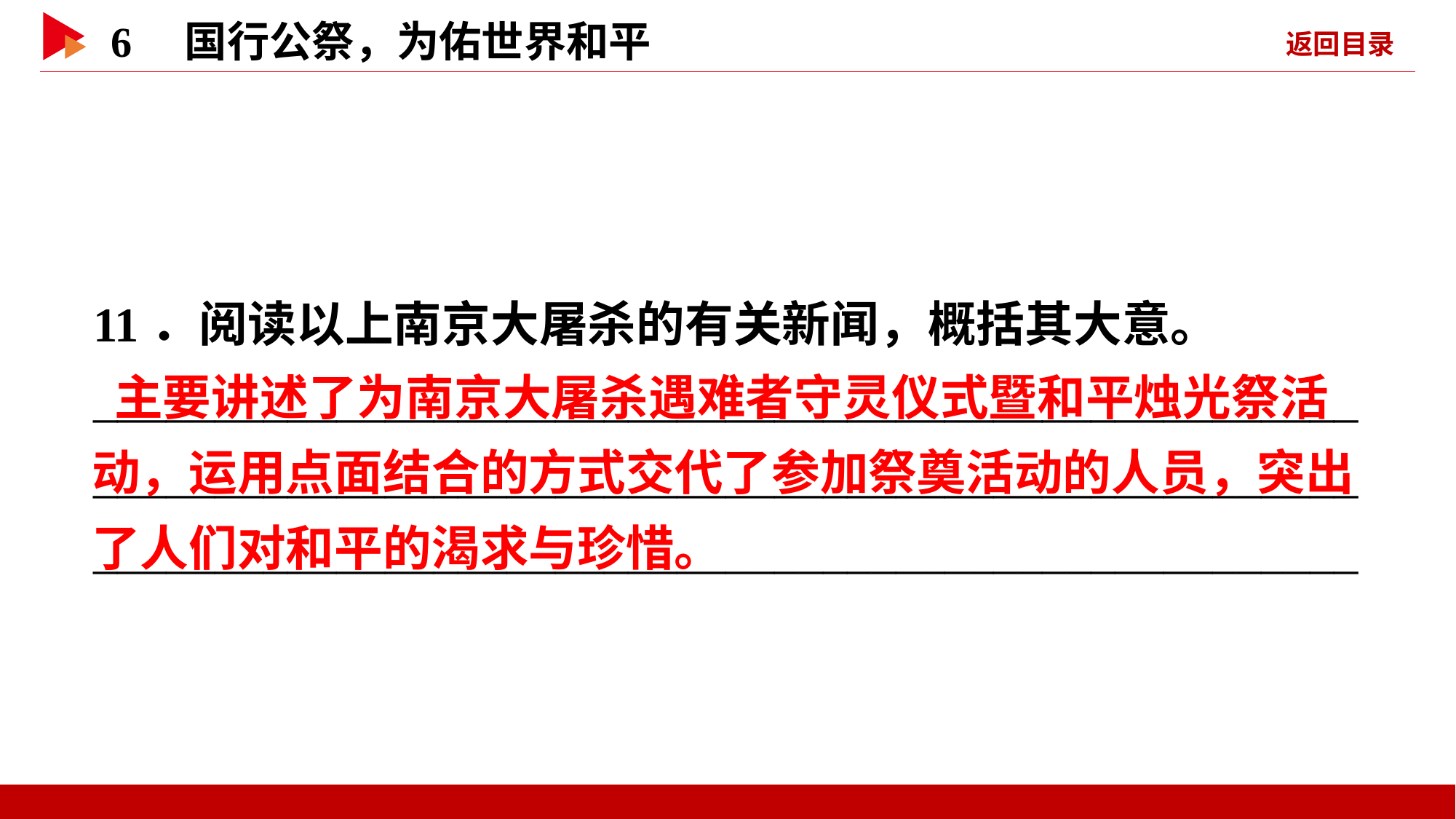

11．阅读以上南京大屠杀的有关新闻，概括其大意。
____________________________________________________________________________________________________________________________________________________________
 主要讲述了为南京大屠杀遇难者守灵仪式暨和平烛光祭活动，运用点面结合的方式交代了参加祭奠活动的人员，突出了人们对和平的渴求与珍惜。